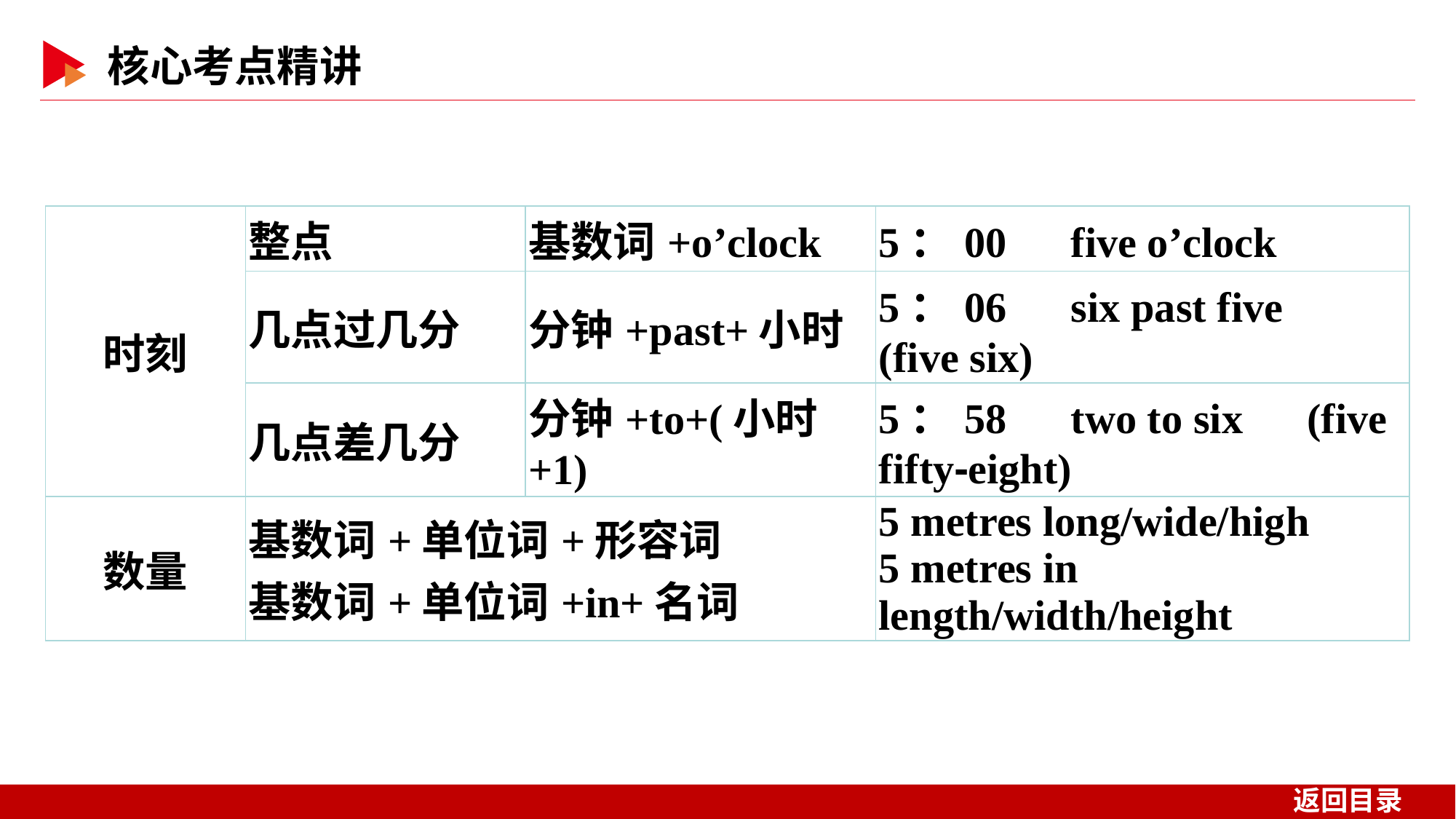

| 时刻 | 整点 | 基数词+o’clock | 5：00　five o’clock |
| --- | --- | --- | --- |
|  | 几点过几分 | 分钟+past+小时 | 5：06　six past five　(five six) |
|  | 几点差几分 | 分钟+to+(小时+1) | 5：58　two to six　(five fifty⁃eight) |
| 数量 | 基数词+单位词+形容词 基数词+单位词+in+名词 |  | 5 metres long/wide/high 5 metres in length/width/height |